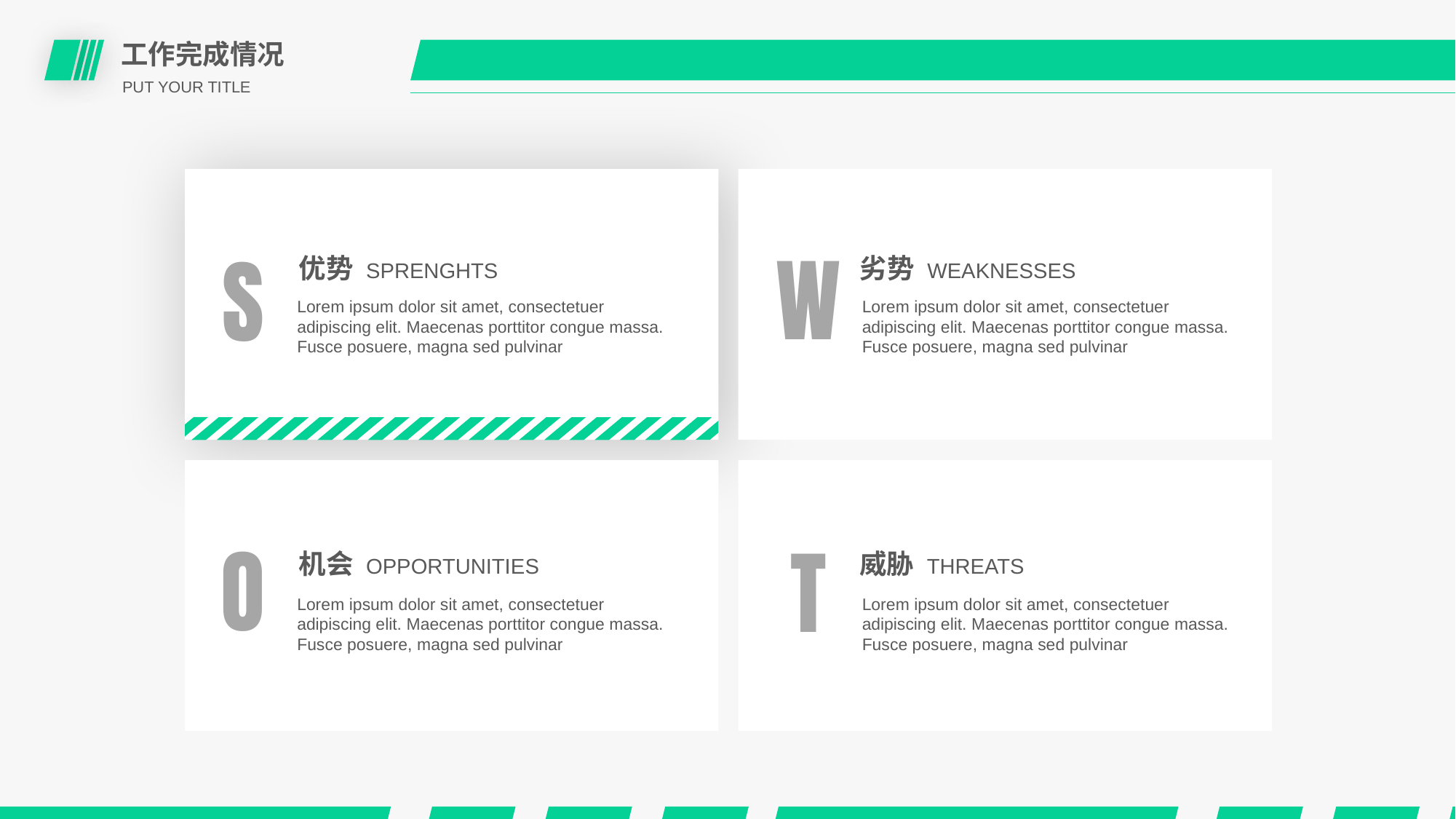

工作完成情况

PUT YOUR TITLE

W
S
优势 SPRENGHTS
Lorem ipsum dolor sit amet, consectetuer adipiscing elit. Maecenas porttitor congue massa. Fusce posuere, magna sed pulvinar
劣势 WEAKNESSES
Lorem ipsum dolor sit amet, consectetuer adipiscing elit. Maecenas porttitor congue massa. Fusce posuere, magna sed pulvinar

O
T
机会 OPPORTUNITIES
Lorem ipsum dolor sit amet, consectetuer adipiscing elit. Maecenas porttitor congue massa. Fusce posuere, magna sed pulvinar
威胁 THREATS
Lorem ipsum dolor sit amet, consectetuer adipiscing elit. Maecenas porttitor congue massa. Fusce posuere, magna sed pulvinar